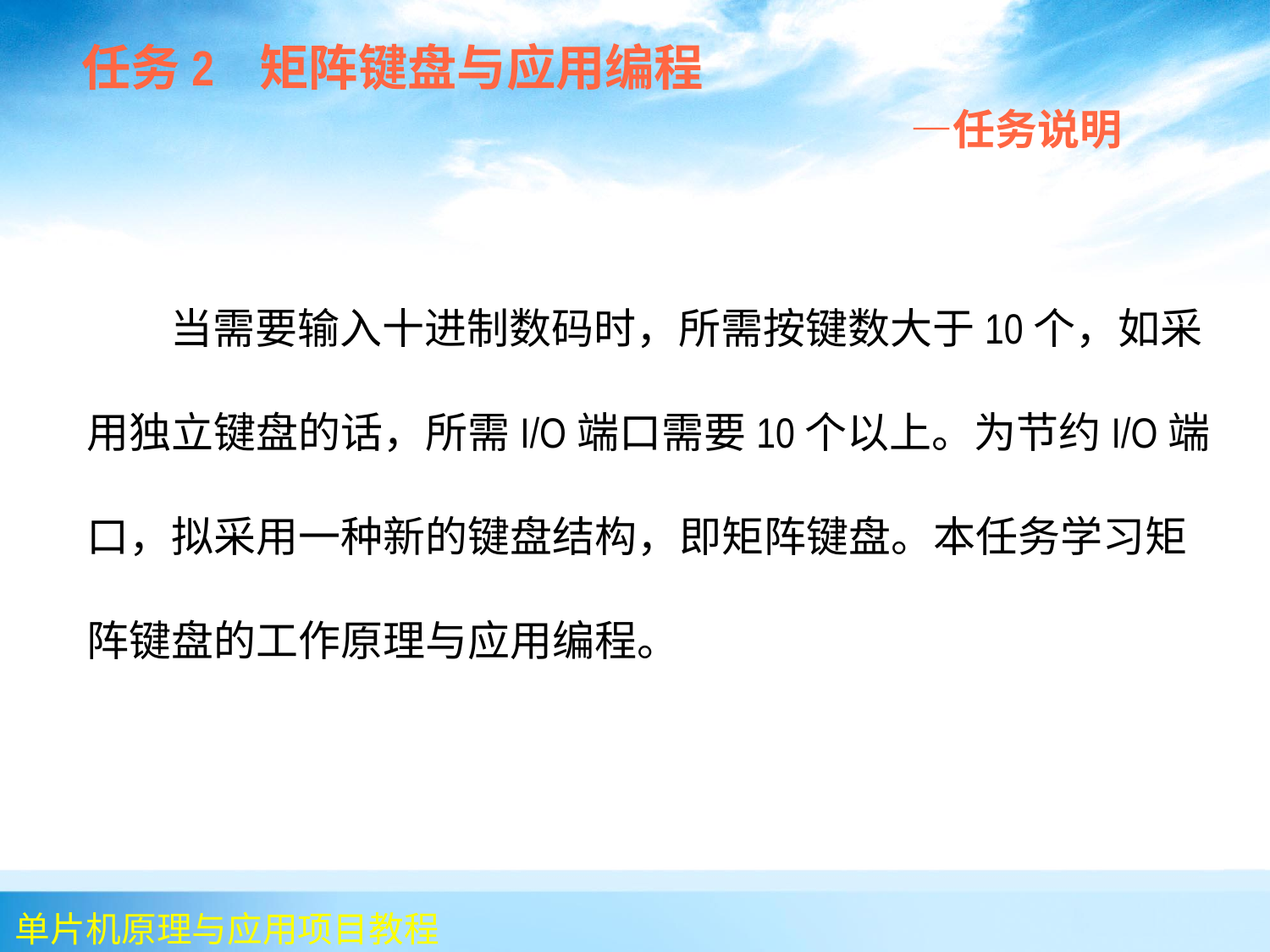

当需要输入十进制数码时，所需按键数大于10个，如采用独立键盘的话，所需I/O端口需要10个以上。为节约I/O端口，拟采用一种新的键盘结构，即矩阵键盘。本任务学习矩阵键盘的工作原理与应用编程。
   任务2   矩阵键盘与应用编程
                                                                              —任务说明